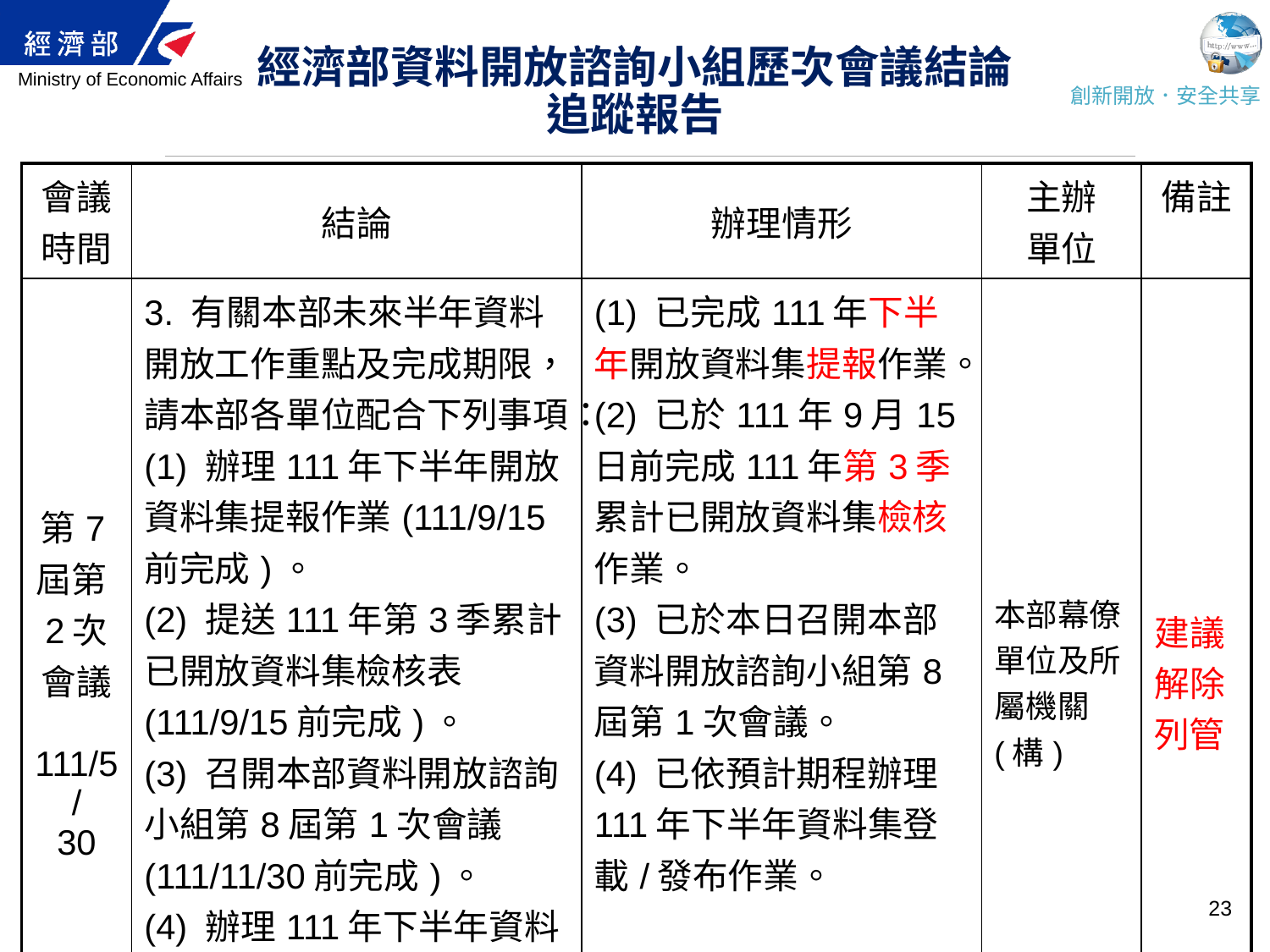

# 經濟部資料開放諮詢小組歷次會議結論 追蹤報告
| 會議 時間 | 結論 | 辦理情形 | 主辦 單位 | 備註 |
| --- | --- | --- | --- | --- |
| 第7屆第2次 會議 111/5/ 30 | 3. 有關本部未來半年資料開放工作重點及完成期限，請本部各單位配合下列事項： (1) 辦理111年下半年開放資料集提報作業(111/9/15前完成)。 (2) 提送111年第3季累計已開放資料集檢核表(111/9/15前完成)。 (3) 召開本部資料開放諮詢小組第8屆第1次會議(111/11/30前完成)。 (4) 辦理111年下半年資料集登載/發布作業(111/11/30前完成)。 | (1) 已完成111年下半年開放資料集提報作業。 (2) 已於111年9月15日前完成111年第3季累計已開放資料集檢核作業。 (3) 已於本日召開本部資料開放諮詢小組第8屆第1次會議。 (4) 已依預計期程辦理111年下半年資料集登載/發布作業。 | 本部幕僚單位及所屬機關(構) | 建議解除列管 |
23